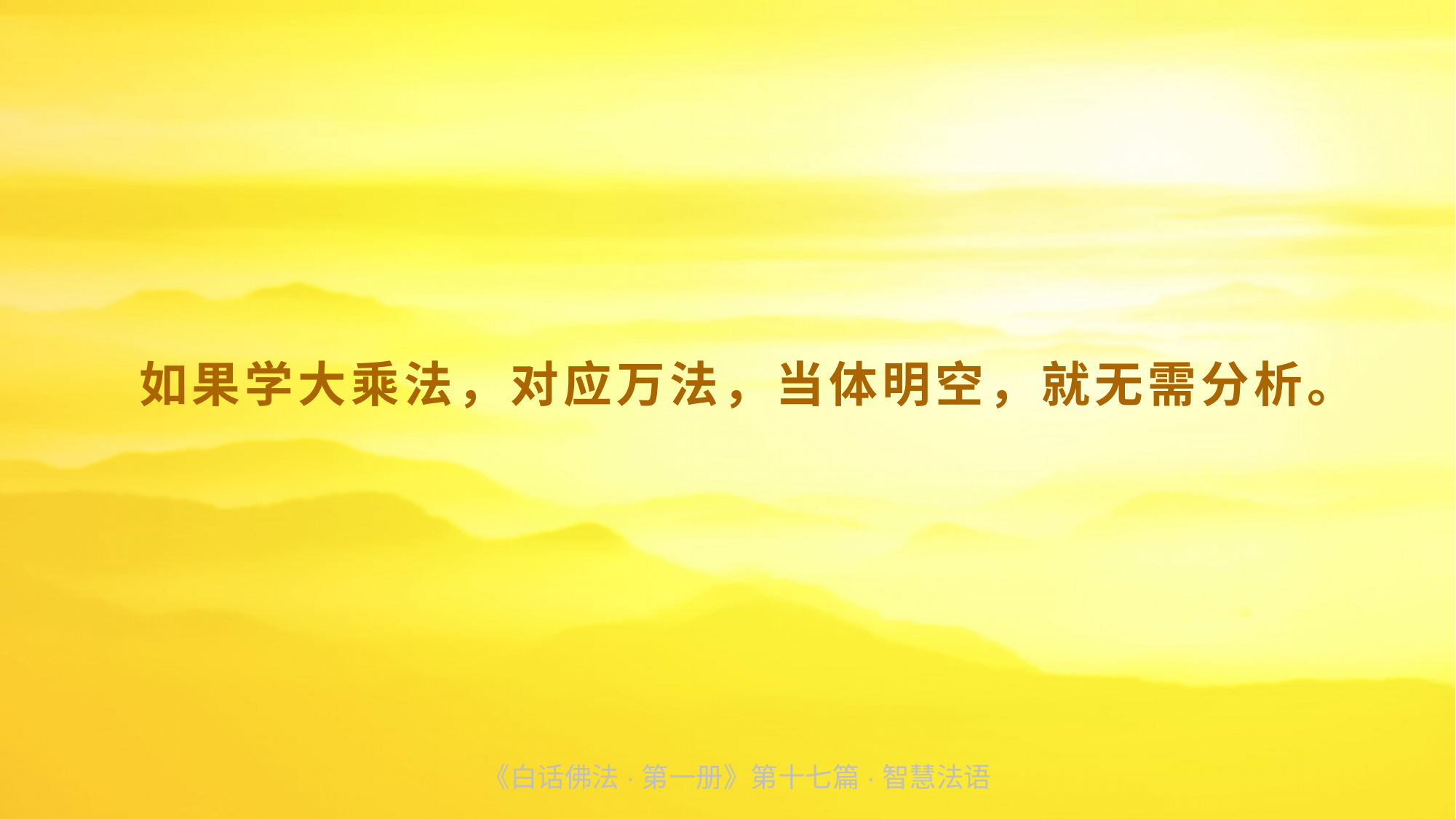

如果学大乘法，对应万法，当体明空，就无需分析。
  《白话佛法·第一册》第十七篇·智慧法语